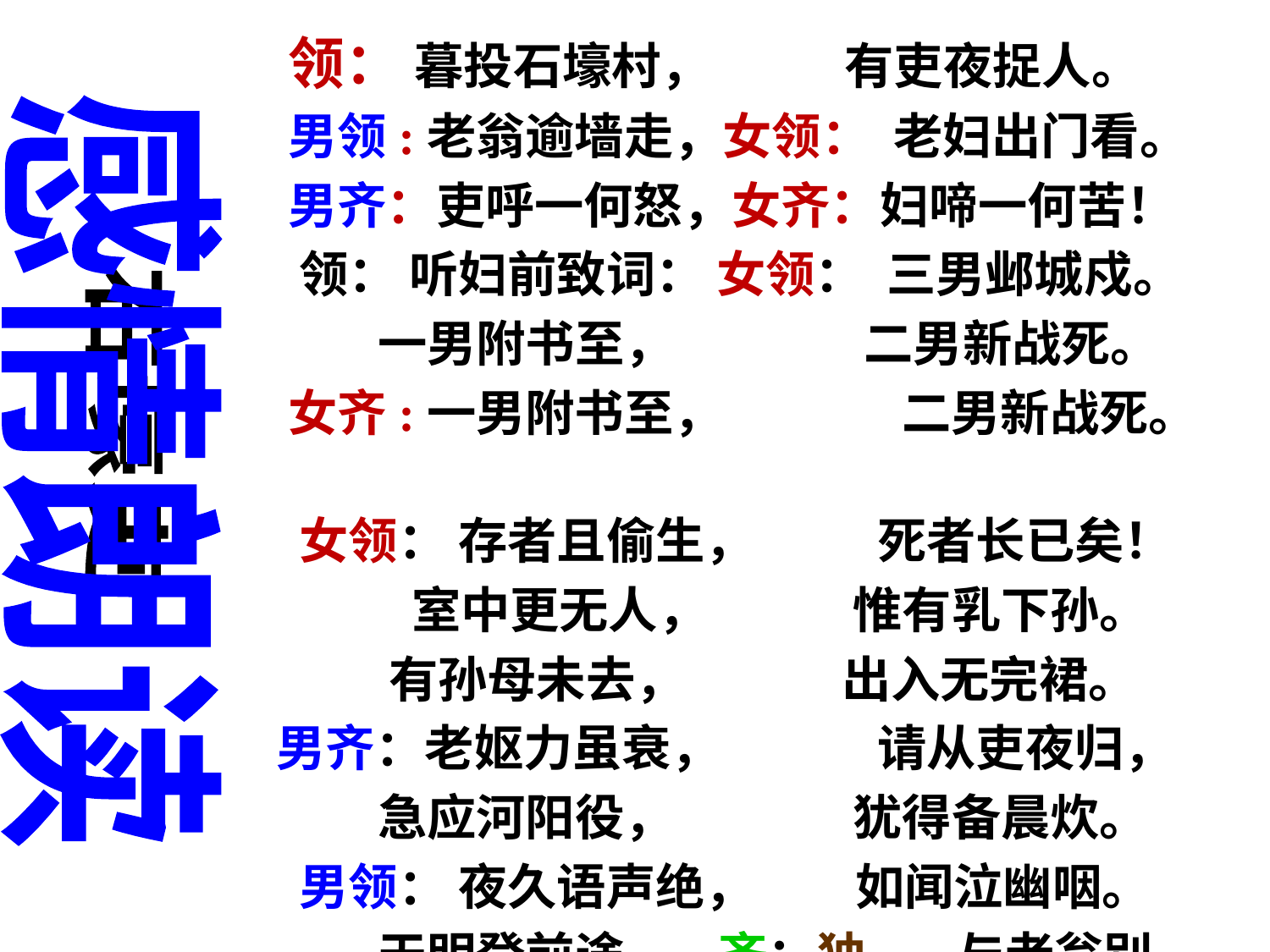

领： 暮投石壕村，            有吏夜捉人。
       男领:老翁逾墙走，女领：  老妇出门看。
       男齐：吏呼一何怒，女齐：妇啼一何苦！
        领： 听妇前致词： 女领：  三男邺城戍。
               一男附书至，                 二男新战死。
       女齐:一男附书至，                二男新战死。
        女领： 存者且偷生，           死者长已矣！
                  室中更无人，             惟有乳下孙。
                有孙母未去，              出入无完裙。
      男齐：老妪力虽衰，              请从吏夜归，
               急应河阳役，                犹得备晨炊。
        男领： 夜久语声绝，         如闻泣幽咽。
               天明登前途。    齐：独----与老翁别。
感情朗读
石壕吏